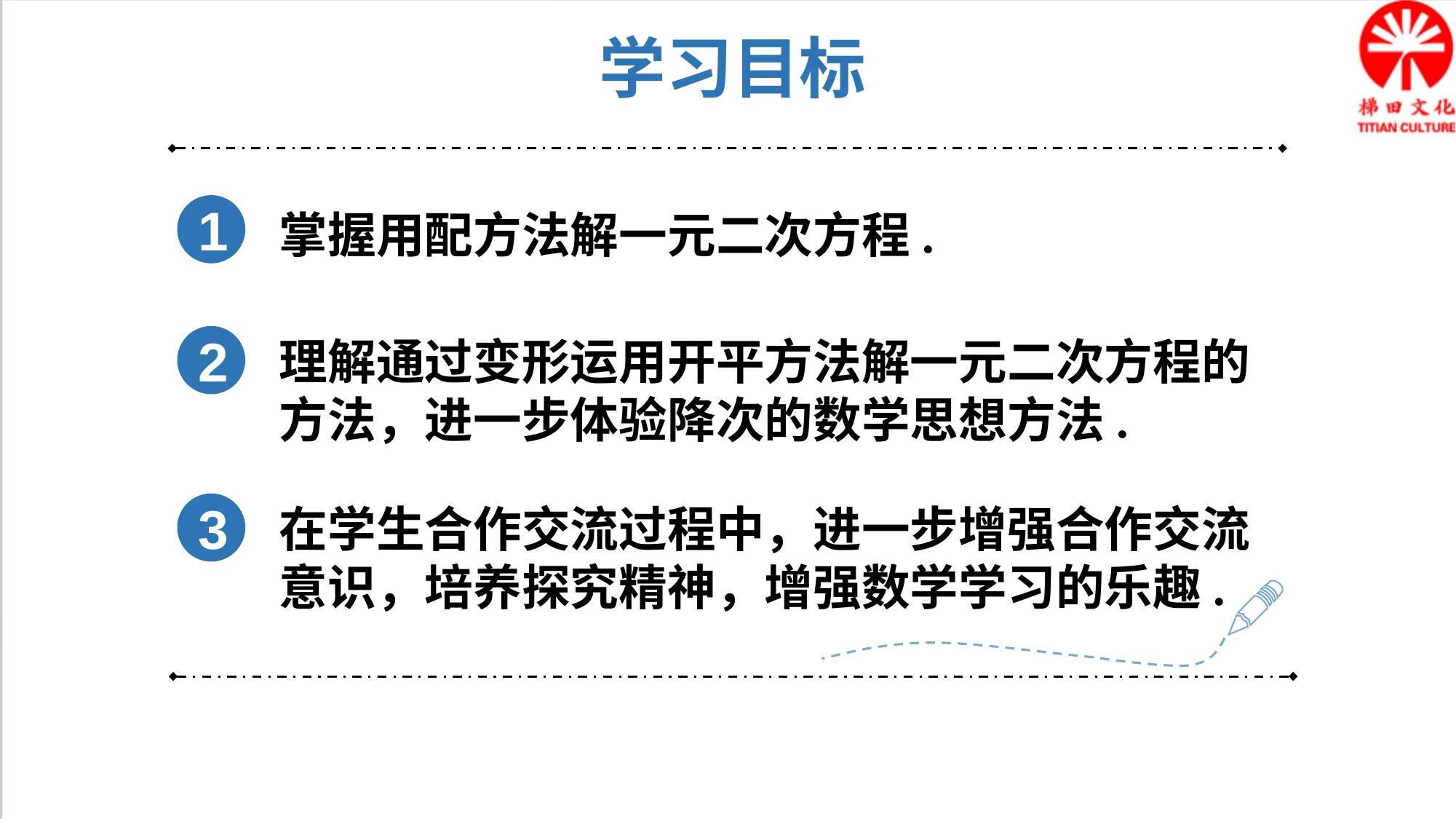

学习目标
1
掌握用配方法解一元二次方程.
2
理解通过变形运用开平方法解一元二次方程的方法，进一步体验降次的数学思想方法.
3
在学生合作交流过程中，进一步增强合作交流意识，培养探究精神，增强数学学习的乐趣.